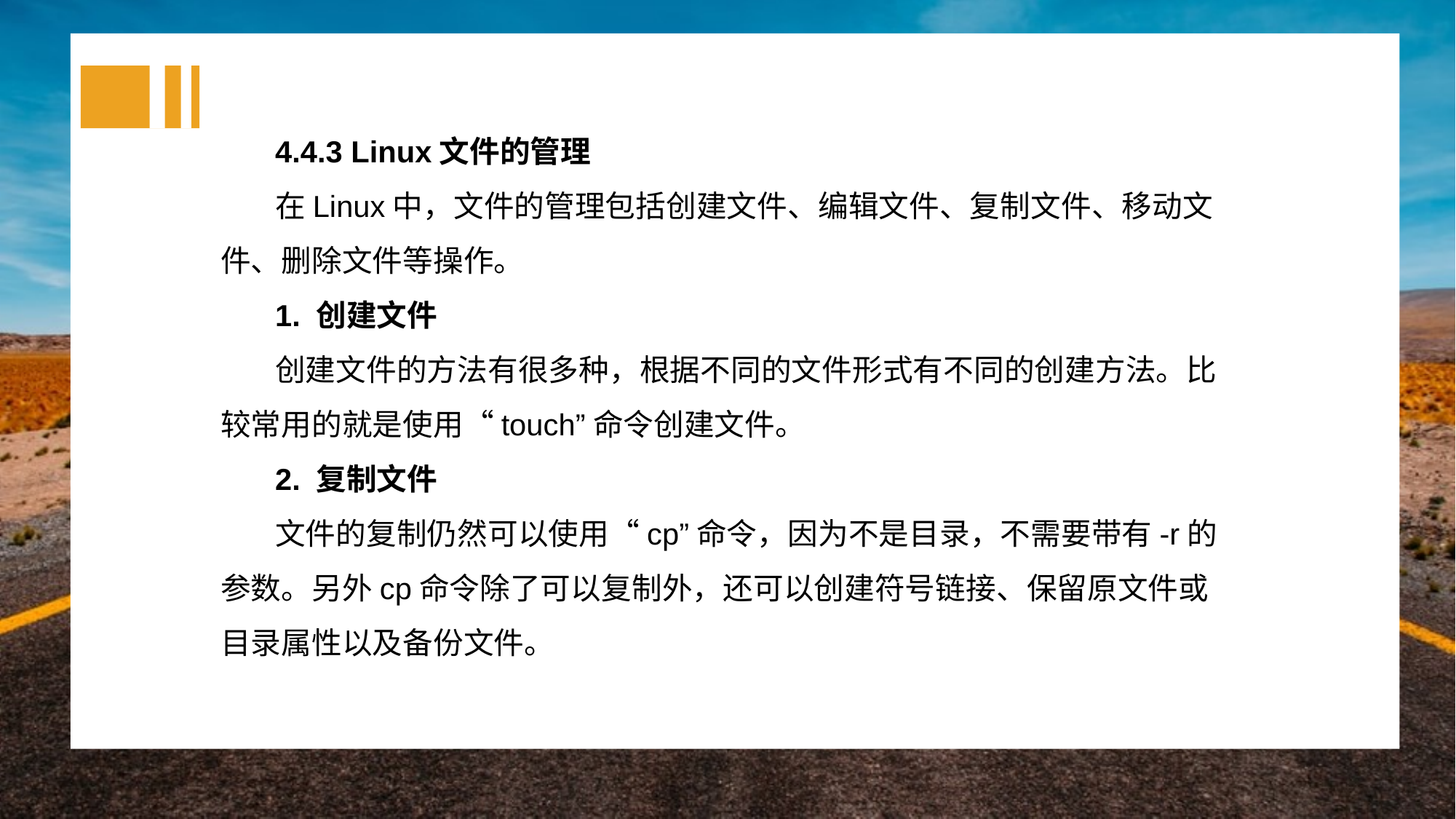

4.4.3 Linux文件的管理
在Linux中，文件的管理包括创建文件、编辑文件、复制文件、移动文件、删除文件等操作。
1. 创建文件
创建文件的方法有很多种，根据不同的文件形式有不同的创建方法。比较常用的就是使用“touch”命令创建文件。
2. 复制文件
文件的复制仍然可以使用“cp”命令，因为不是目录，不需要带有-r的参数。另外cp命令除了可以复制外，还可以创建符号链接、保留原文件或目录属性以及备份文件。